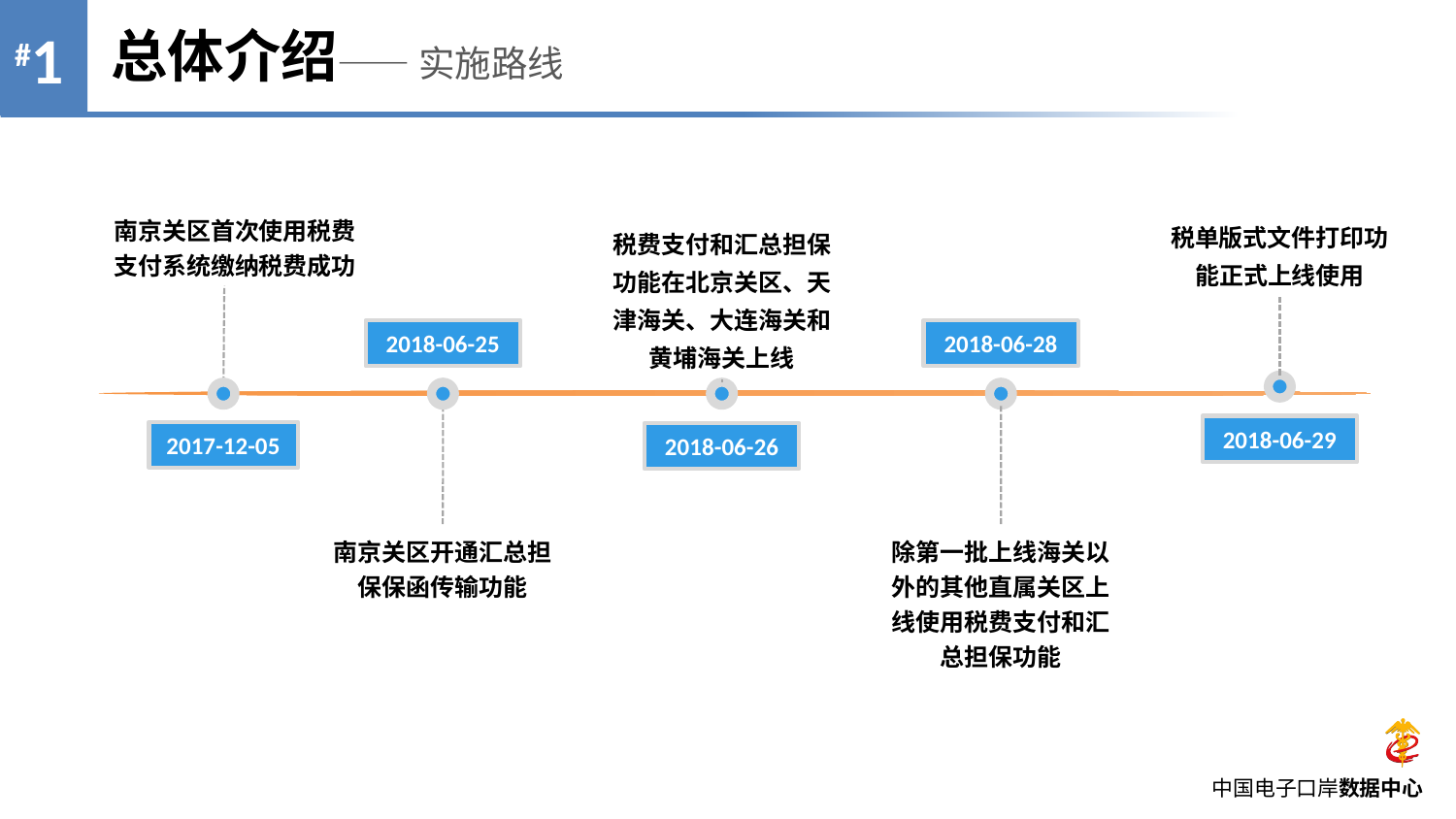

总体介绍—— 实施路线
南京关区首次使用税费支付系统缴纳税费成功
税单版式文件打印功能正式上线使用

2018-06-29
税费支付和汇总担保功能在北京关区、天津海关、大连海关和黄埔海关上线

2018-06-26

2017-12-05
2018-06-25

南京关区开通汇总担保保函传输功能
2018-06-28

除第一批上线海关以外的其他直属关区上线使用税费支付和汇总担保功能